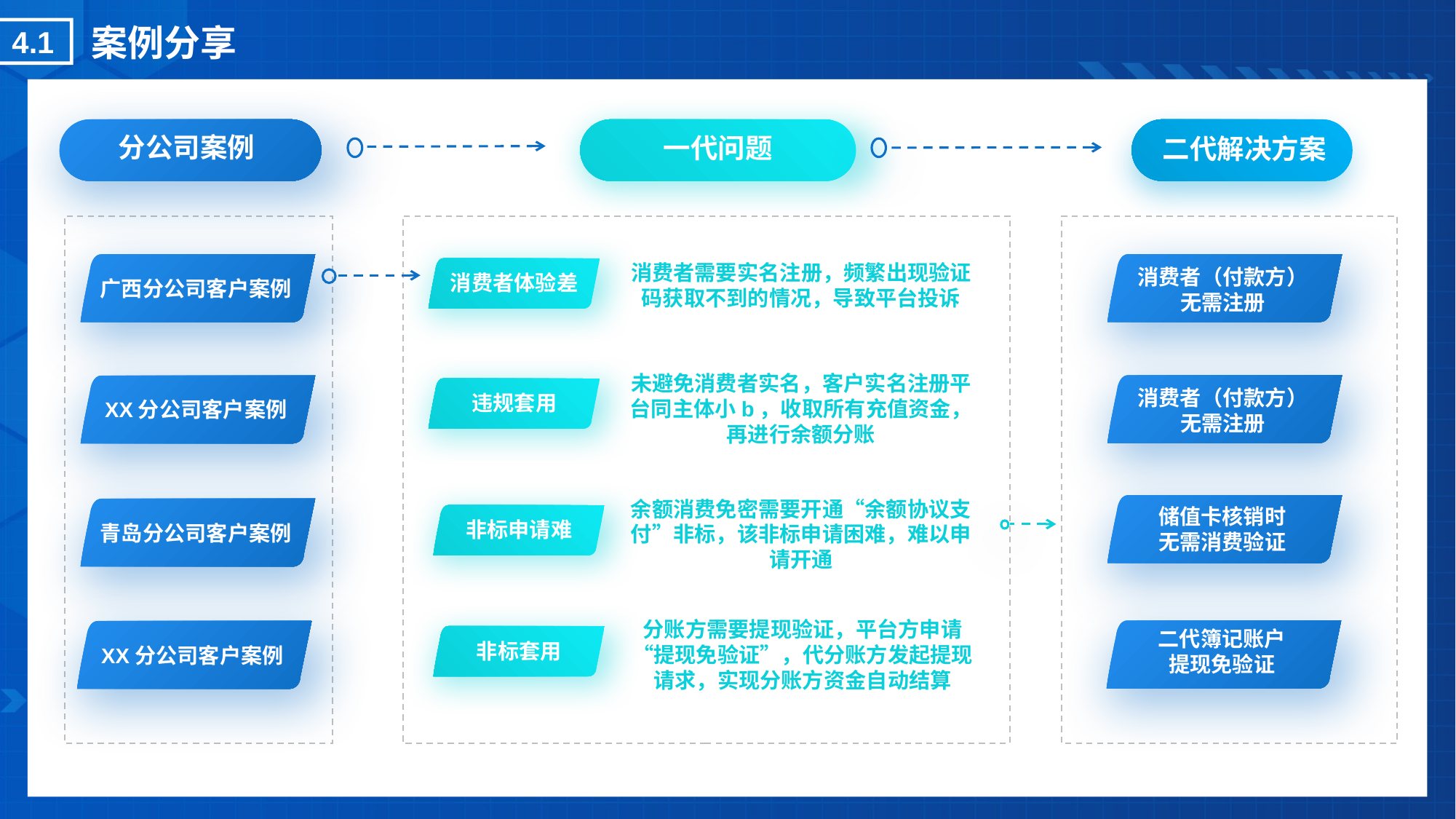

案例分享
4.1

分公司案例
一代问题
二代解决方案

消费者需要实名注册，频繁出现验证码获取不到的情况，导致平台投诉
消费者（付款方）
无需注册

消费者体验差
广西分公司客户案例

未避免消费者实名，客户实名注册平台同主体小b，收取所有充值资金，再进行余额分账

消费者（付款方）
无需注册
违规套用
XX分公司客户案例
余额消费免密需要开通“余额协议支付”非标，该非标申请困难，难以申请开通

储值卡核销时
无需消费验证

生产模式
非标申请难
青岛分公司客户案例

分账方需要提现验证，平台方申请“提现免验证”，代分账方发起提现请求，实现分账方资金自动结算
二代簿记账户
提现免验证

非标套用
XX分公司客户案例